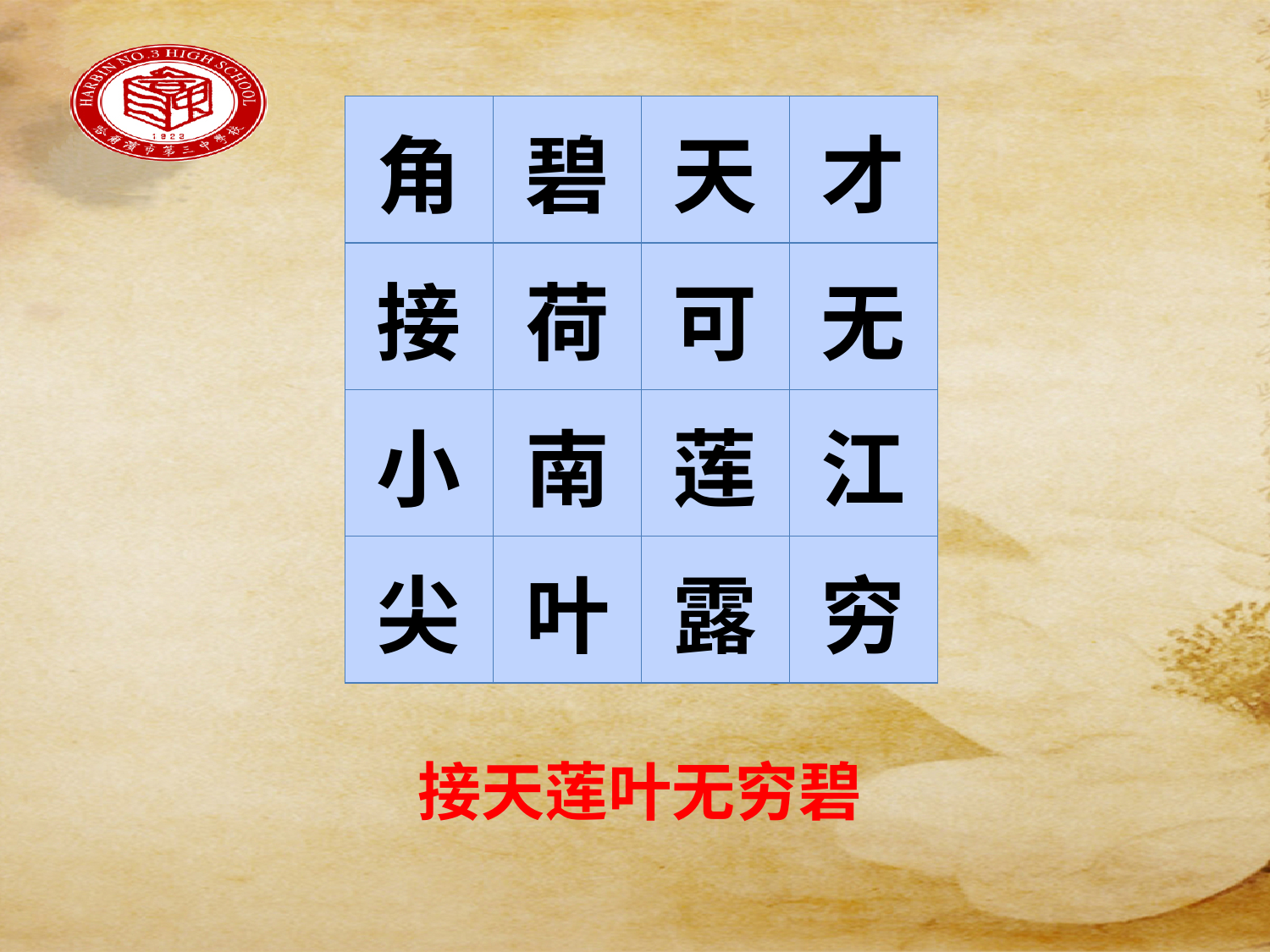

#
| 角 | 碧 | 天 | 才 |
| --- | --- | --- | --- |
| 接 | 荷 | 可 | 无 |
| 小 | 南 | 莲 | 江 |
| 尖 | 叶 | 露 | 穷 |
接天莲叶无穷碧